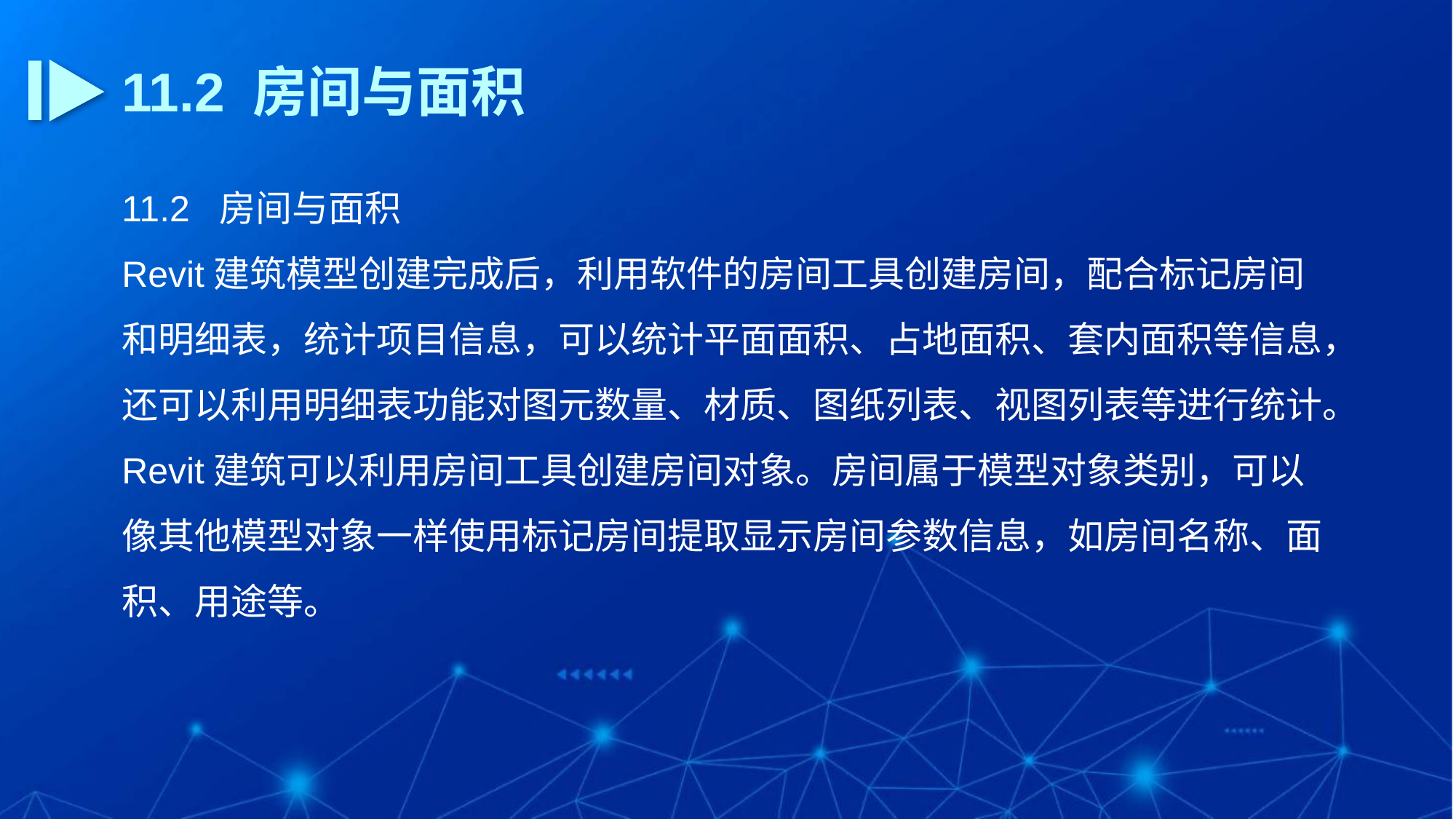

11.2 房间与面积

11.2  房间与面积
Revit建筑模型创建完成后，利用软件的房间工具创建房间，配合标记房间和明细表，统计项目信息，可以统计平面面积、占地面积、套内面积等信息，还可以利用明细表功能对图元数量、材质、图纸列表、视图列表等进行统计。
Revit建筑可以利用房间工具创建房间对象。房间属于模型对象类别，可以像其他模型对象一样使用标记房间提取显示房间参数信息，如房间名称、面积、用途等。